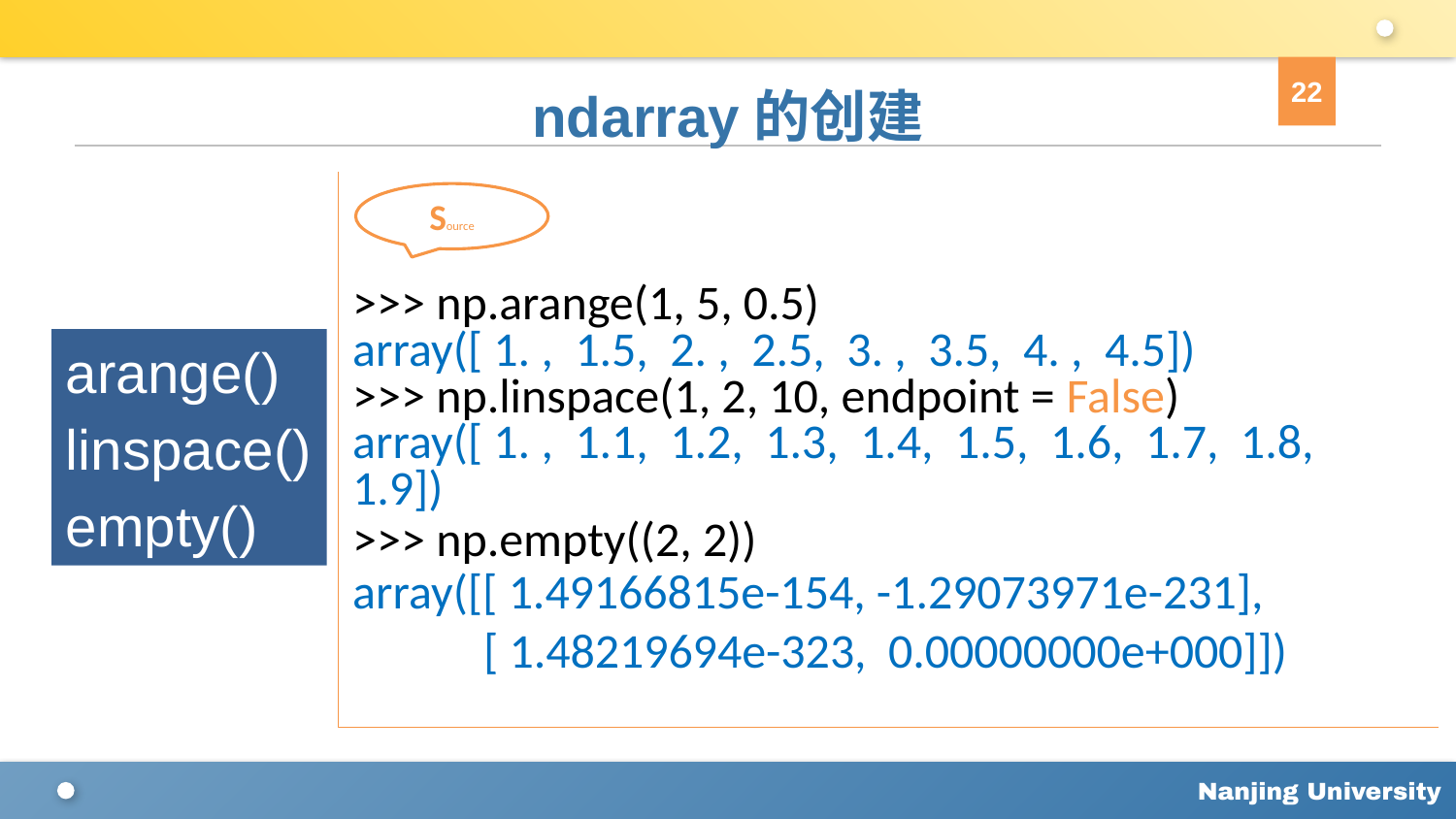

22
# ndarray的创建

>>> np.arange(1, 5, 0.5)
array([ 1. ,  1.5,  2. ,  2.5,  3. ,  3.5,  4. ,  4.5])
>>> np.linspace(1, 2, 10, endpoint = False)
array([ 1. ,  1.1,  1.2,  1.3,  1.4,  1.5,  1.6,  1.7,  1.8,  1.9])
>>> np.empty((2, 2))
array([[ 1.49166815e-154, -1.29073971e-231],
            [ 1.48219694e-323,  0.00000000e+000]])

Source
arange()
linspace()
empty()